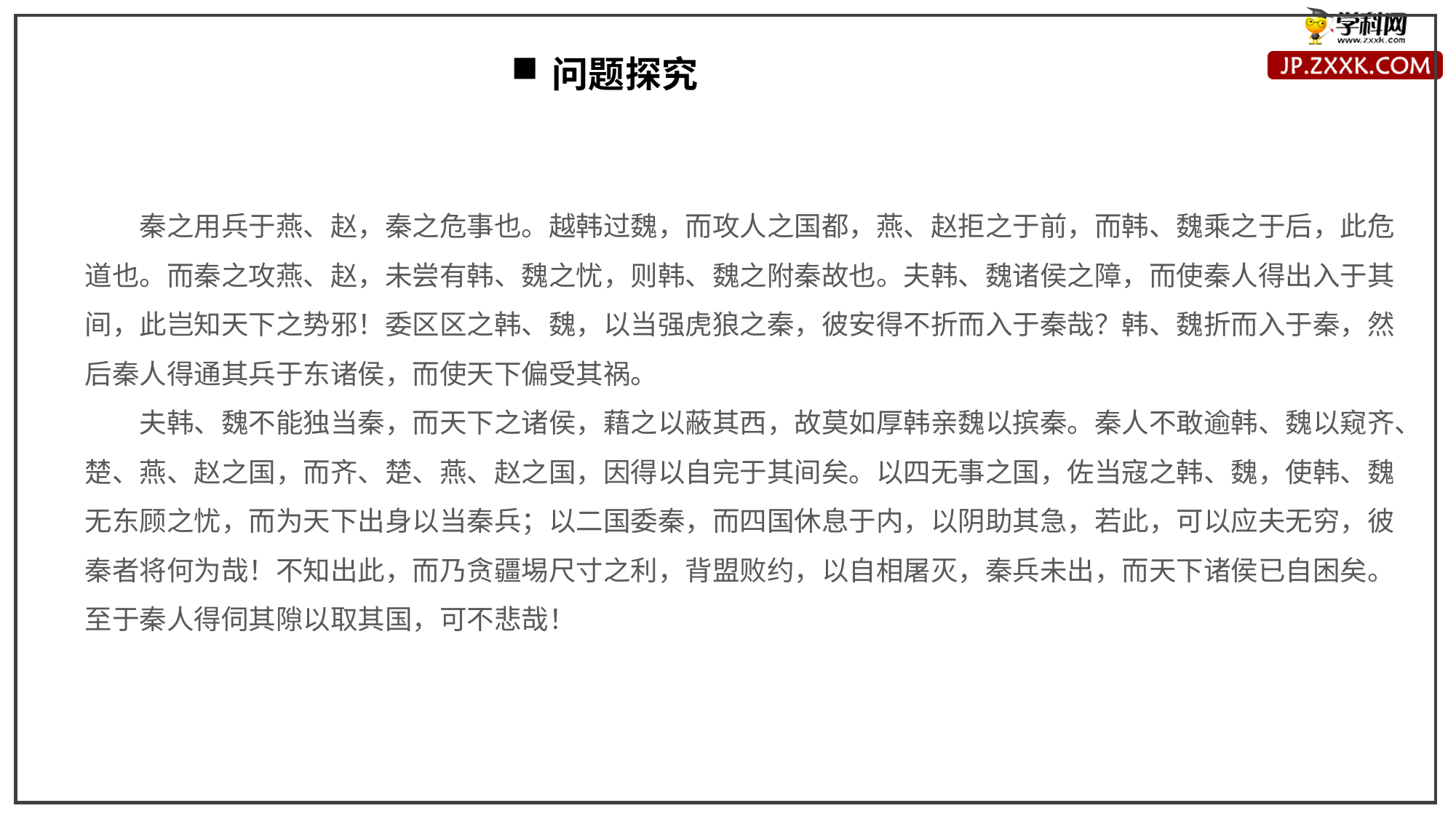

问题探究
秦之用兵于燕、赵，秦之危事也。越韩过魏，而攻人之国都，燕、赵拒之于前，而韩、魏乘之于后，此危道也。而秦之攻燕、赵，未尝有韩、魏之忧，则韩、魏之附秦故也。夫韩、魏诸侯之障，而使秦人得出入于其间，此岂知天下之势邪！委区区之韩、魏，以当强虎狼之秦，彼安得不折而入于秦哉？韩、魏折而入于秦，然后秦人得通其兵于东诸侯，而使天下偏受其祸。
夫韩、魏不能独当秦，而天下之诸侯，藉之以蔽其西，故莫如厚韩亲魏以摈秦。秦人不敢逾韩、魏以窥齐、楚、燕、赵之国，而齐、楚、燕、赵之国，因得以自完于其间矣。以四无事之国，佐当寇之韩、魏，使韩、魏无东顾之忧，而为天下出身以当秦兵；以二国委秦，而四国休息于内，以阴助其急，若此，可以应夫无穷，彼秦者将何为哉！不知出此，而乃贪疆埸尺寸之利，背盟败约，以自相屠灭，秦兵未出，而天下诸侯已自困矣。至于秦人得伺其隙以取其国，可不悲哉！